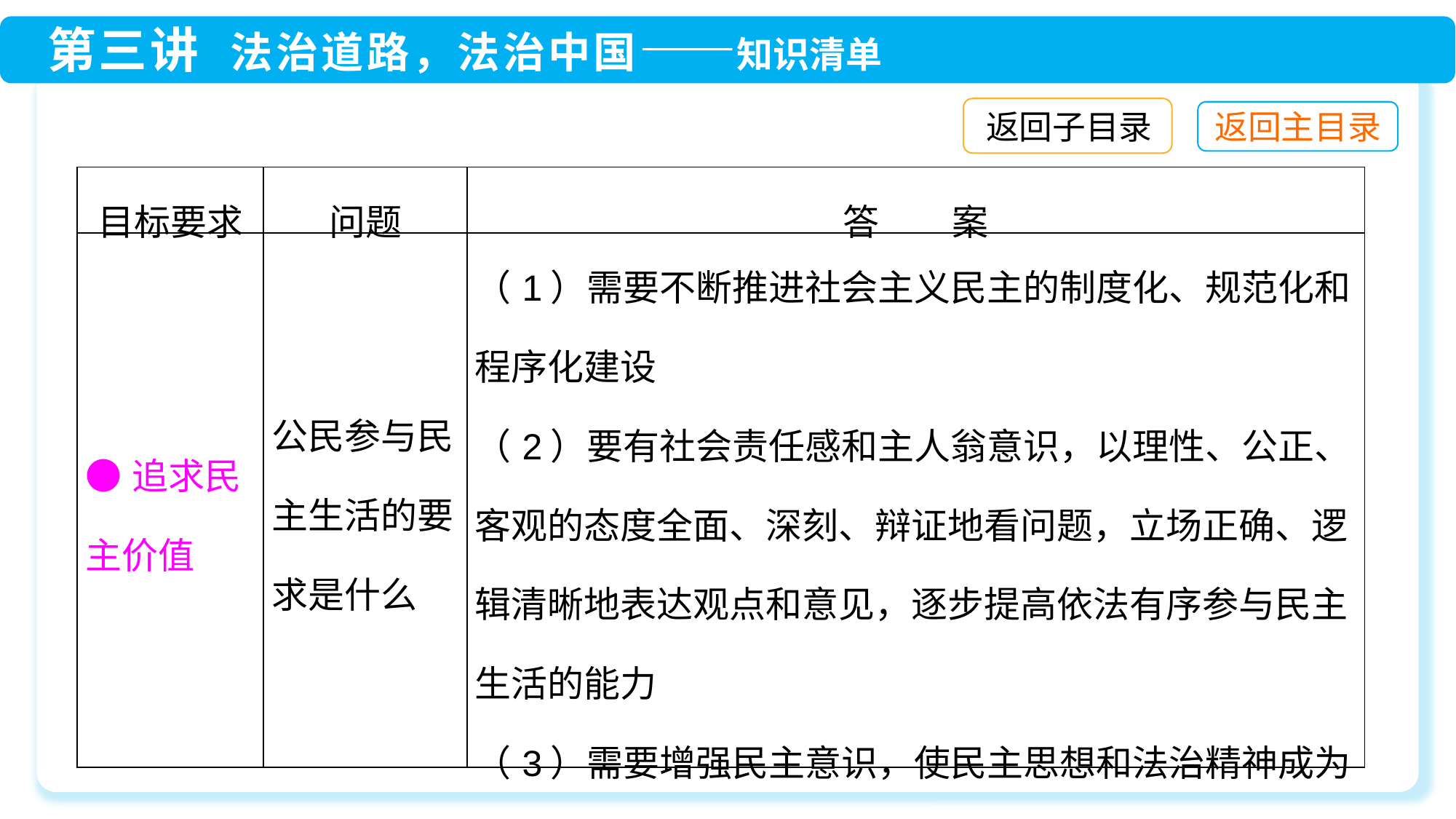

返回子目录
| 目标要求 | 问题 | 答　　案 |
| --- | --- | --- |
| ●追求民主价值 | 公民参与民主生活的要求是什么 | （1）需要不断推进社会主义民主的制度化、规范化和程序化建设 （2）要有社会责任感和主人翁意识，以理性、公正、客观的态度全面、深刻、辩证地看问题，立场正确、逻辑清晰地表达观点和意见，逐步提高依法有序参与民主生活的能力 （3）需要增强民主意识，使民主思想和法治精神成为公民的自觉信仰 |